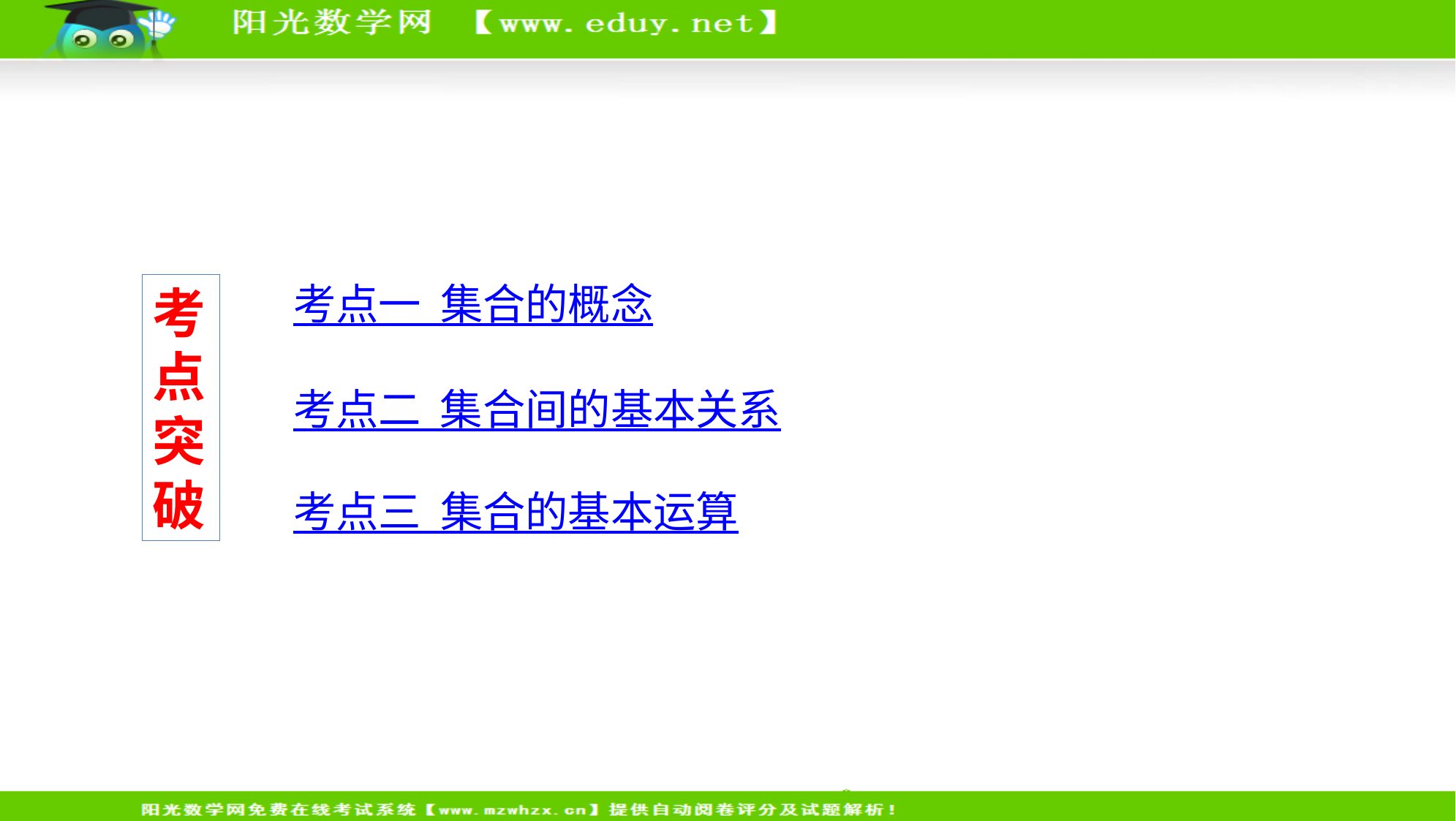

考点一  集合的概念
考点突破
考点二  集合间的基本关系
考点三  集合的基本运算